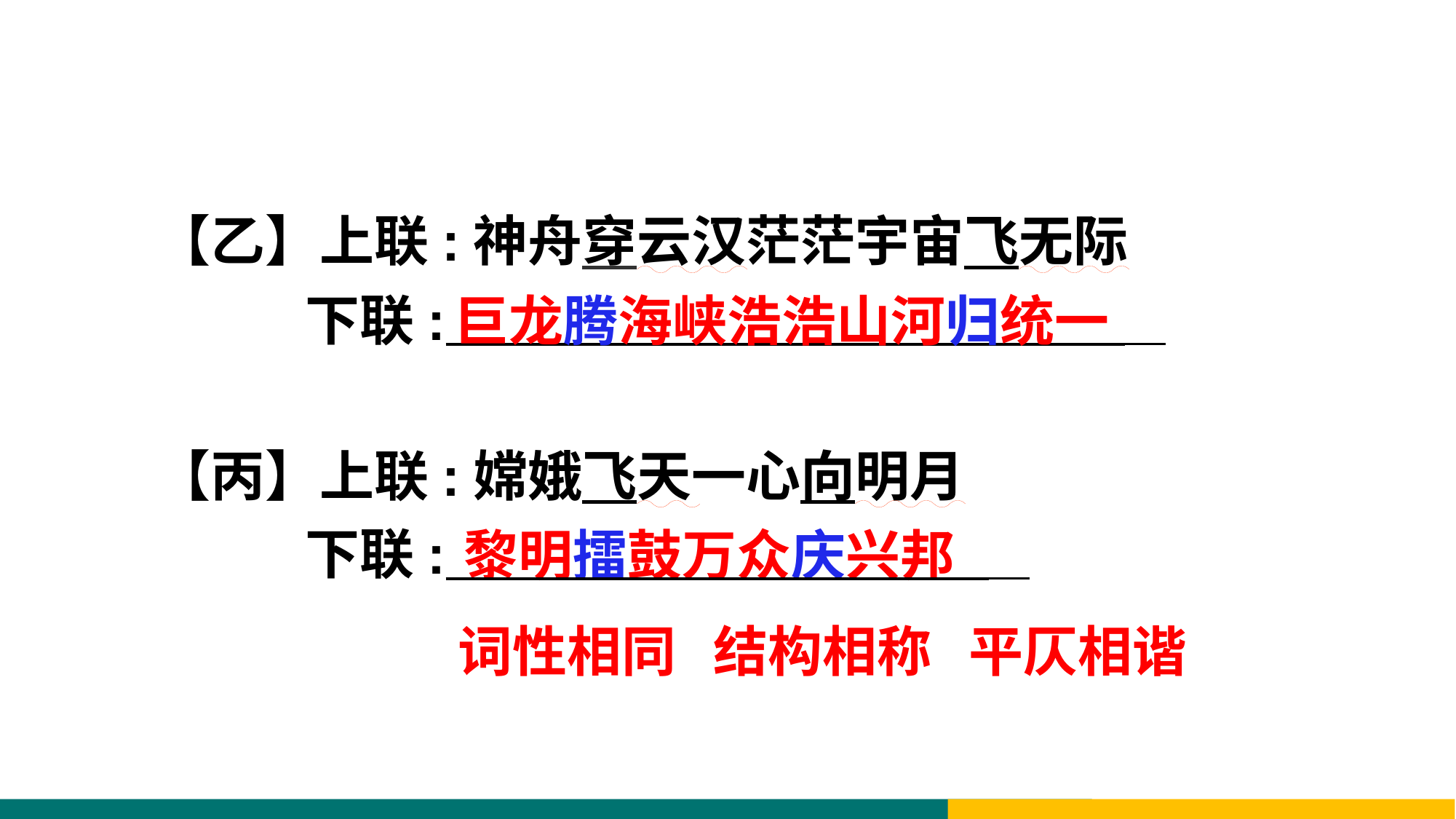

【乙】上联:神舟穿云汉茫茫宇宙飞无际
           下联:
巨龙腾海峡浩浩山河归统一
【丙】上联:嫦娥飞天一心向明月
           下联:
黎明擂鼓万众庆兴邦
 词性相同   结构相称   平仄相谐